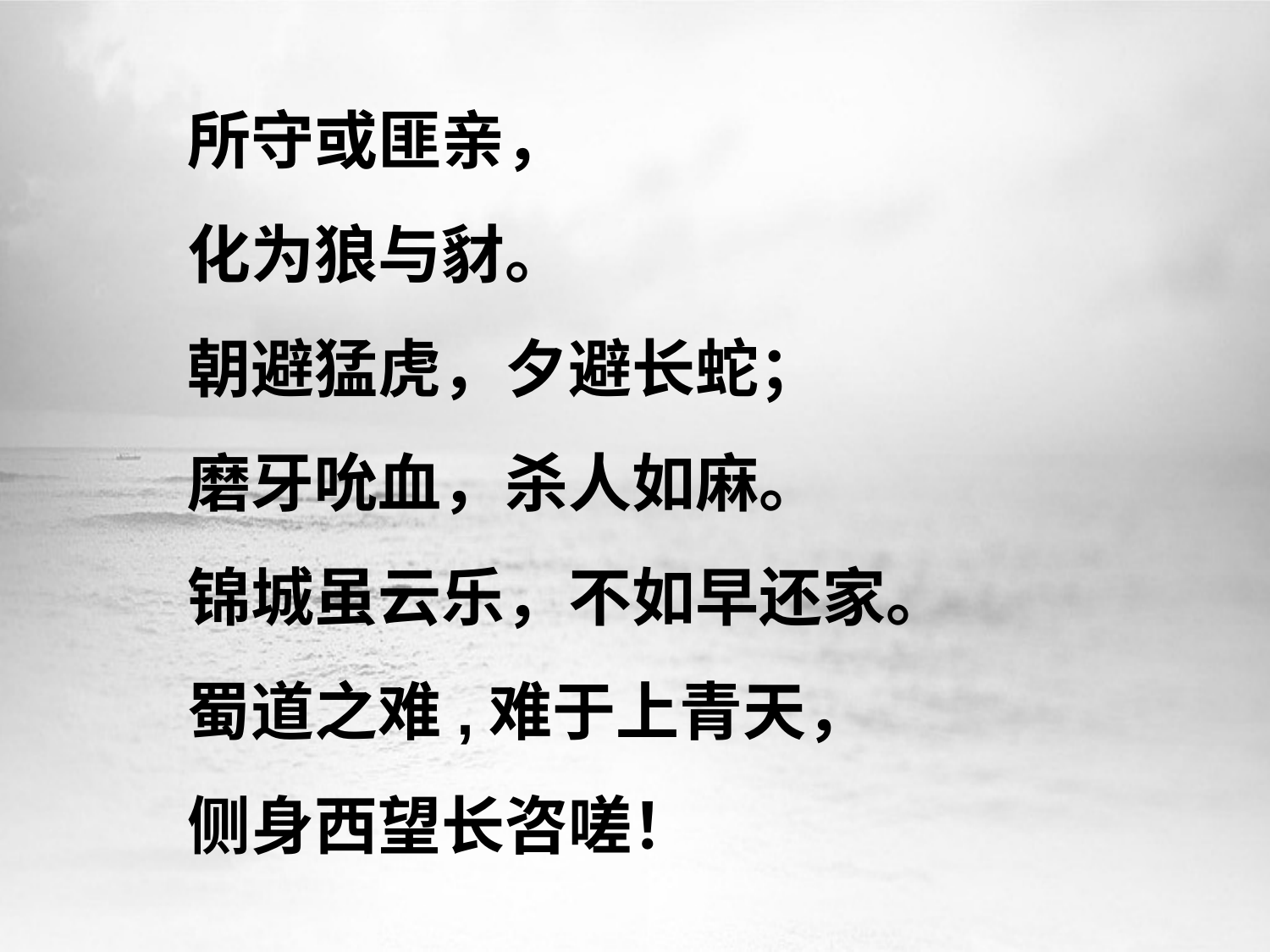

所守或匪亲，
化为狼与豺。
朝避猛虎，夕避长蛇；
磨牙吮血，杀人如麻。
锦城虽云乐，不如早还家。
蜀道之难,难于上青天，
侧身西望长咨嗟！